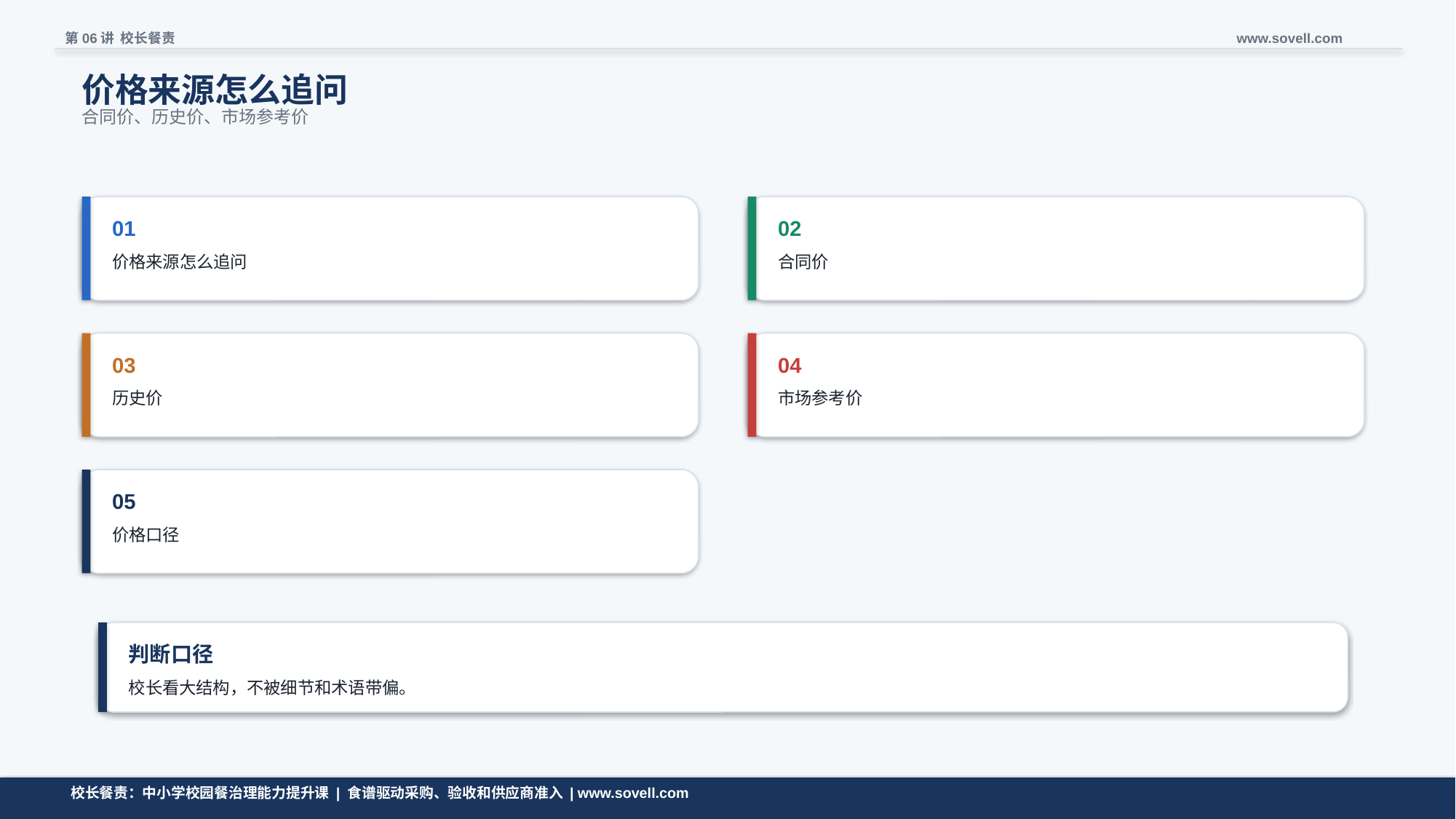

第06讲  校长餐责
www.sovell.com

价格来源怎么追问
合同价、历史价、市场参考价

01
02
价格来源怎么追问
合同价

03
04
历史价
市场参考价

05
价格口径

判断口径
校长看大结构，不被细节和术语带偏。

清单不是越长越好，而是要帮助校长快速判断。
校长餐责：中小学校园餐治理能力提升课 | 食谱驱动采购、验收和供应商准入 | www.sovell.com